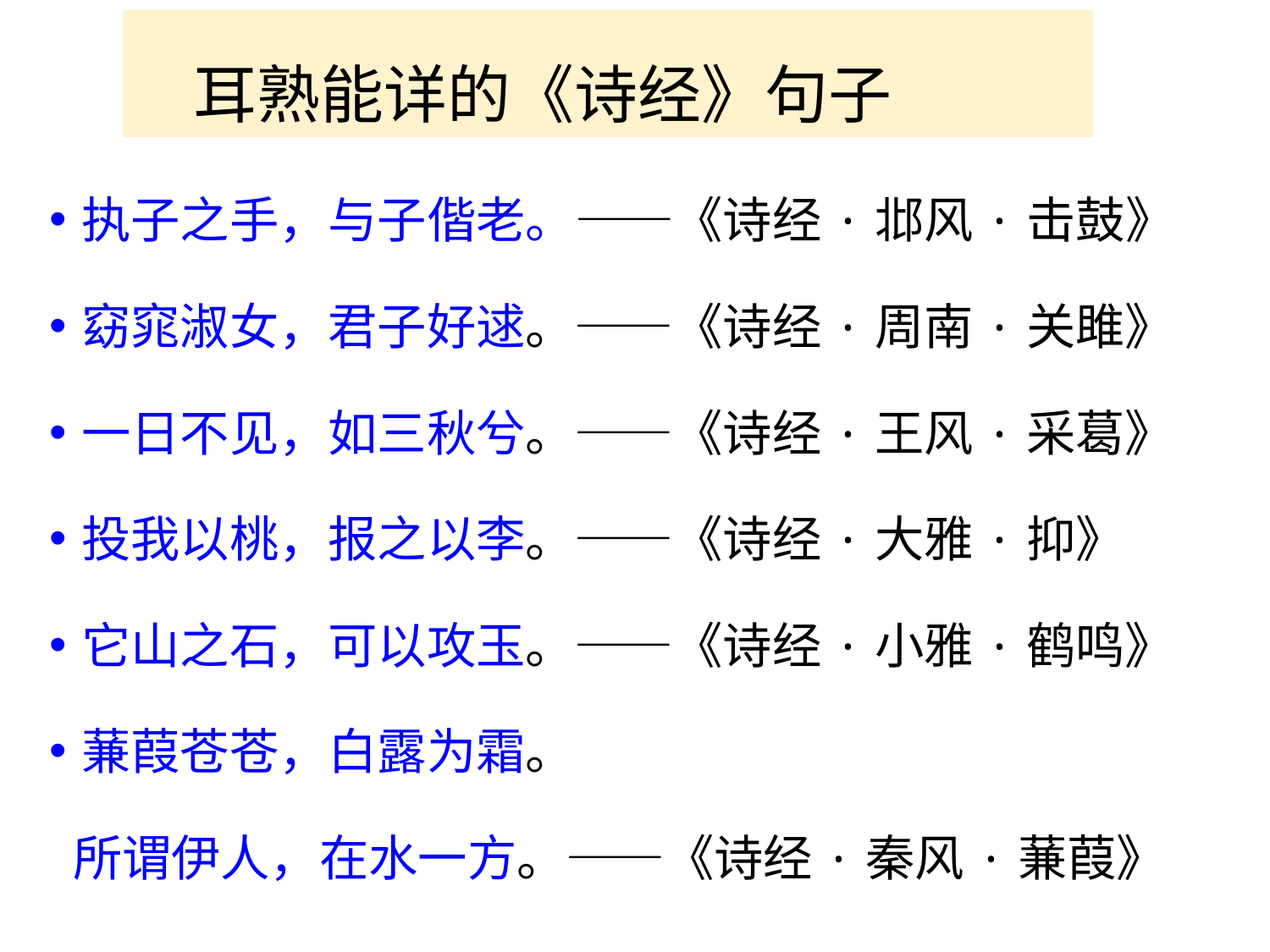

耳熟能详的《诗经》句子
执子之手，与子偕老。——《诗经·邶风·击鼓》
窈窕淑女，君子好逑。——《诗经·周南·关雎》
一日不见，如三秋兮。——《诗经·王风·采葛》
投我以桃，报之以李。——《诗经·大雅·抑》
它山之石，可以攻玉。——《诗经·小雅·鹤鸣》
蒹葭苍苍，白露为霜。
 所谓伊人，在水一方。——《诗经·秦风·蒹葭》